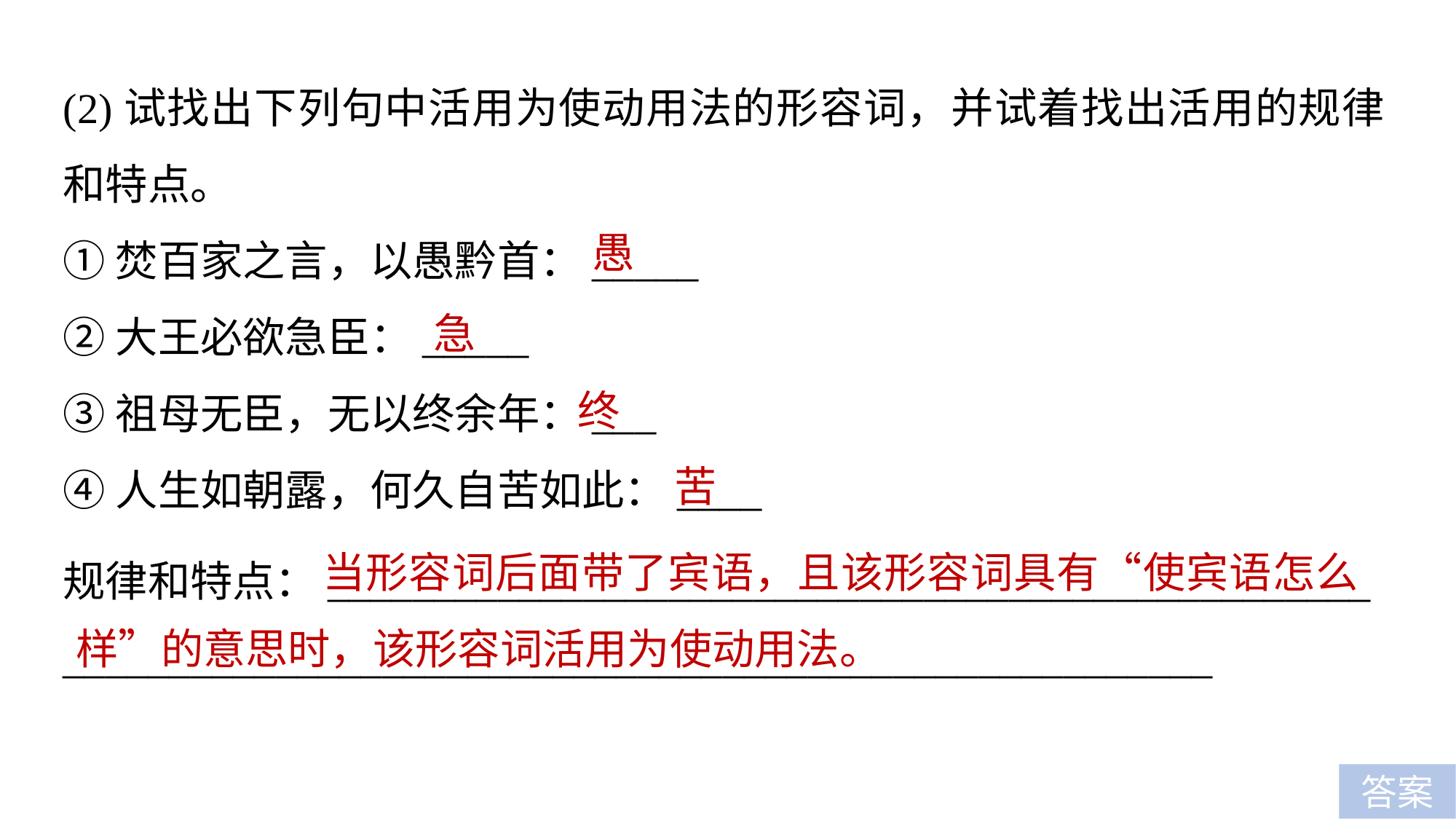

(2)试找出下列句中活用为使动用法的形容词，并试着找出活用的规律和特点。
①焚百家之言，以愚黔首：_____
②大王必欲急臣：_____
③祖母无臣，无以终余年：___
④人生如朝露，何久自苦如此：____
愚
急
终
苦
                       当形容词后面带了宾语，且该形容词具有“使宾语怎么样”的意思时，该形容词活用为使动用法。
规律和特点：_________________________________________________
______________________________________________________
答案